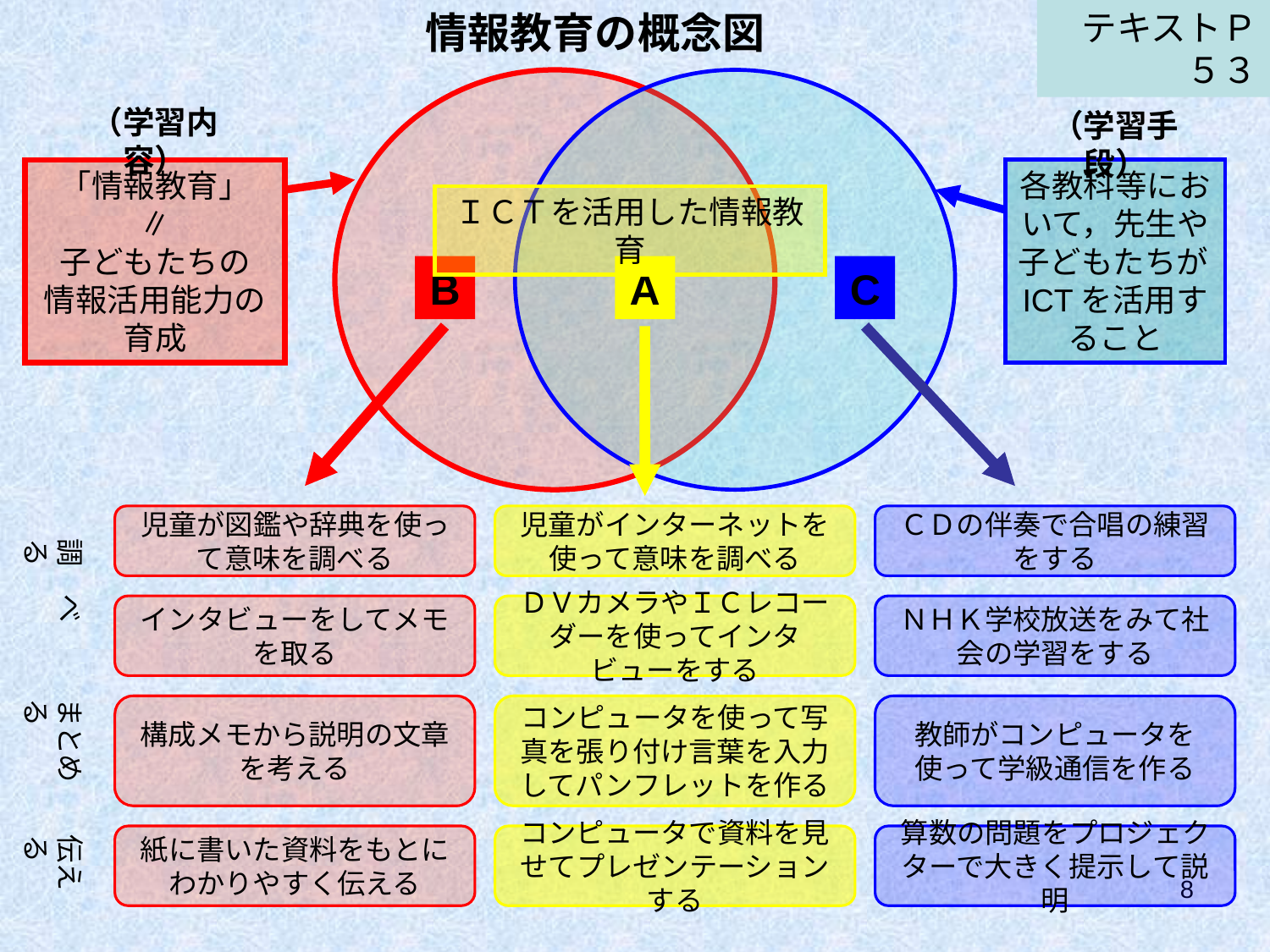

情報教育の概念図

（学習内容）
（学習手段）
「情報教育」
∥
子どもたちの
情報活用能力の育成
各教科等において，先生や子どもたちがICTを活用すること

B
A
C
テキストＰ５３
ＩＣＴを活用した情報教育

児童が図鑑や辞典を使って意味を調べる
児童がインターネットを使って意味を調べる
ＣＤの伴奏で合唱の練習をする
調　べ　る
インタビューをしてメモを取る
ＤＶカメラやＩＣレコーダーを使ってインタビューをする
ＮＨＫ学校放送をみて社会の学習をする
まとめる
構成メモから説明の文章を考える
コンピュータを使って写真を張り付け言葉を入力してパンフレットを作る
教師がコンピュータを使って学級通信を作る
伝える
紙に書いた資料をもとにわかりやすく伝える
コンピュータで資料を見せてプレゼンテーションする
算数の問題をプロジェクターで大きく提示して説明
8